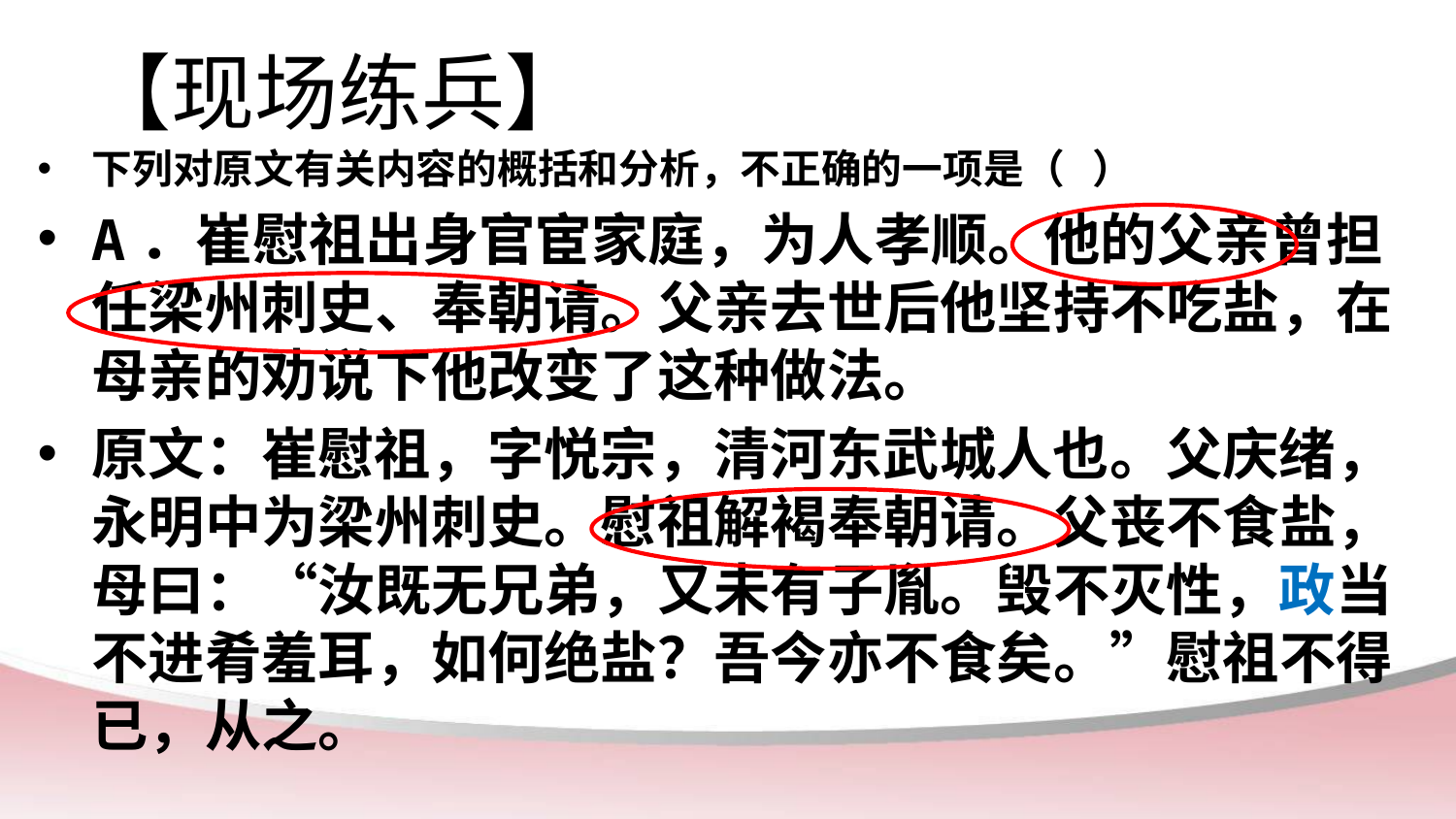

# 【现场练兵】
下列对原文有关内容的概括和分析，不正确的一项是（   ）
A．崔慰祖出身官宦家庭，为人孝顺。他的父亲曾担任梁州刺史、奉朝请。父亲去世后他坚持不吃盐，在母亲的劝说下他改变了这种做法。
原文：崔慰祖，字悦宗，清河东武城人也。父庆绪，永明中为梁州刺史。慰祖解褐奉朝请。父丧不食盐，母曰：“汝既无兄弟，又未有子胤。毁不灭性，政当不进肴羞耳，如何绝盐？吾今亦不食矣。”慰祖不得已，从之。